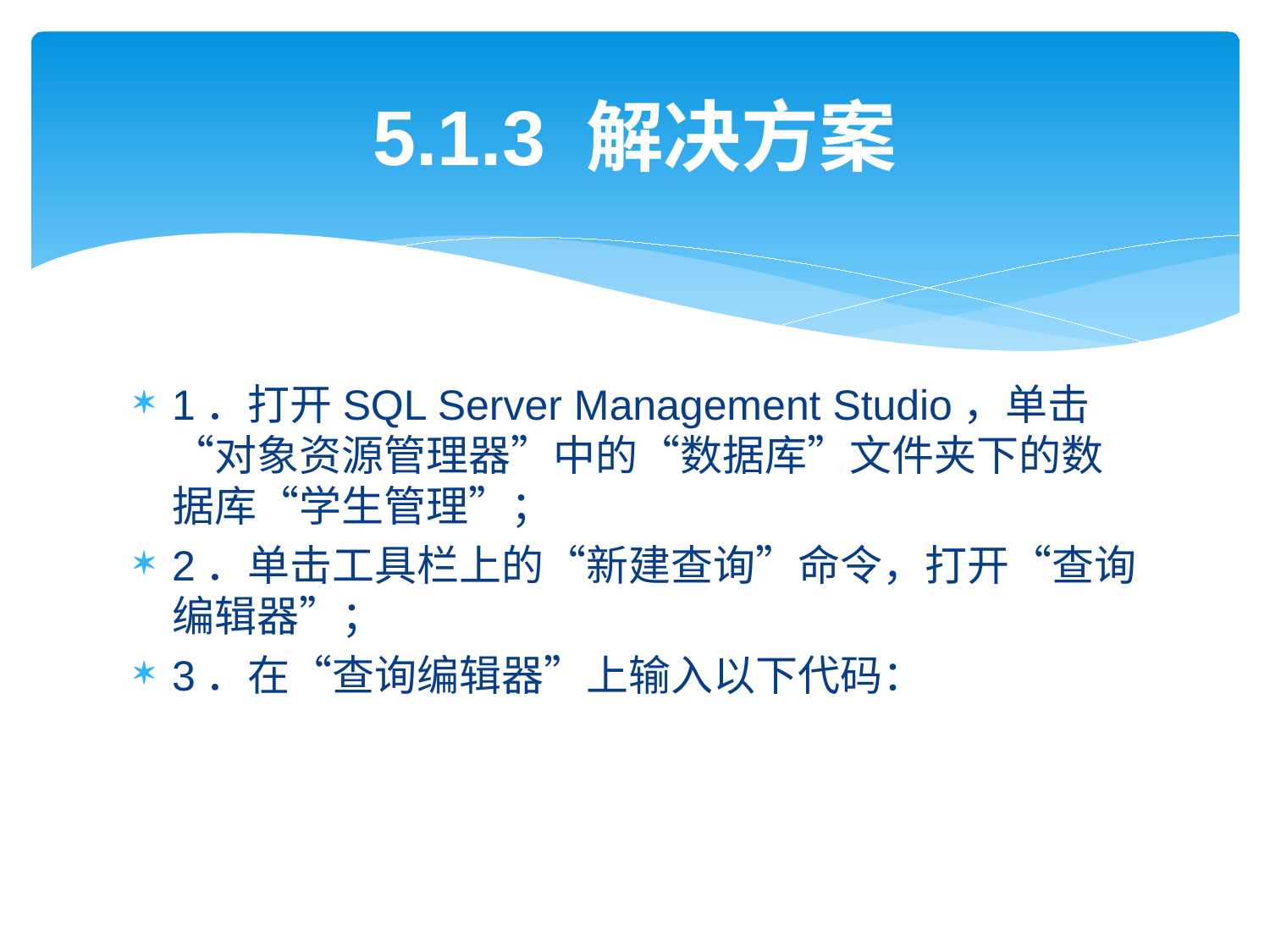

# 5.1.3 解决方案
1．打开SQL Server Management Studio，单击“对象资源管理器”中的“数据库”文件夹下的数据库“学生管理”；
2．单击工具栏上的“新建查询”命令，打开“查询编辑器”；
3．在“查询编辑器”上输入以下代码：